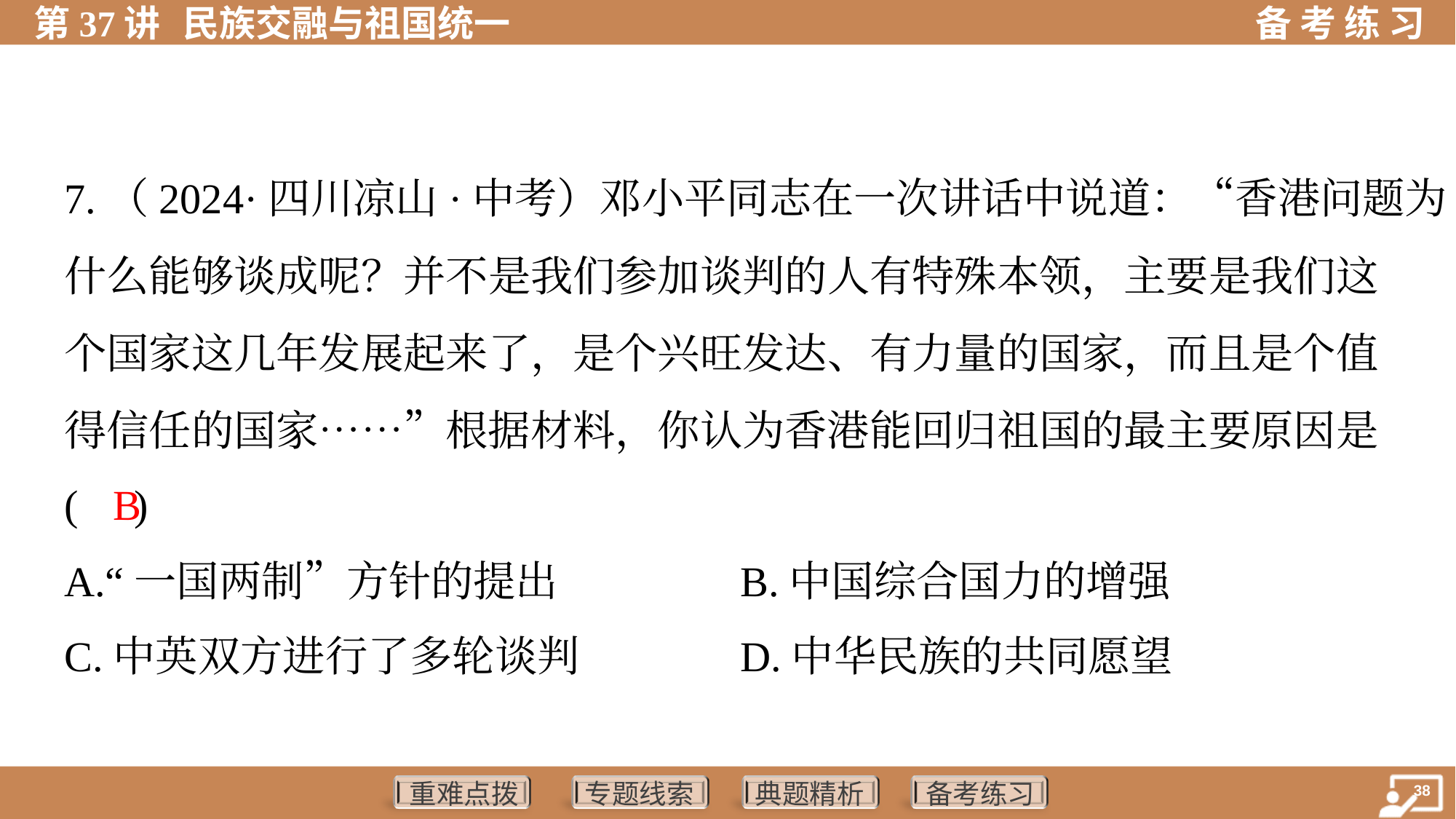

7.（2024·四川凉山·中考）邓小平同志在一次讲话中说道：“香港问题为
什么能够谈成呢？并不是我们参加谈判的人有特殊本领，主要是我们这
个国家这几年发展起来了，是个兴旺发达、有力量的国家，而且是个值
得信任的国家……”根据材料，你认为香港能回归祖国的最主要原因是
(     )
B
A.“一国两制”方针的提出	B.中国综合国力的增强
C.中英双方进行了多轮谈判	D.中华民族的共同愿望